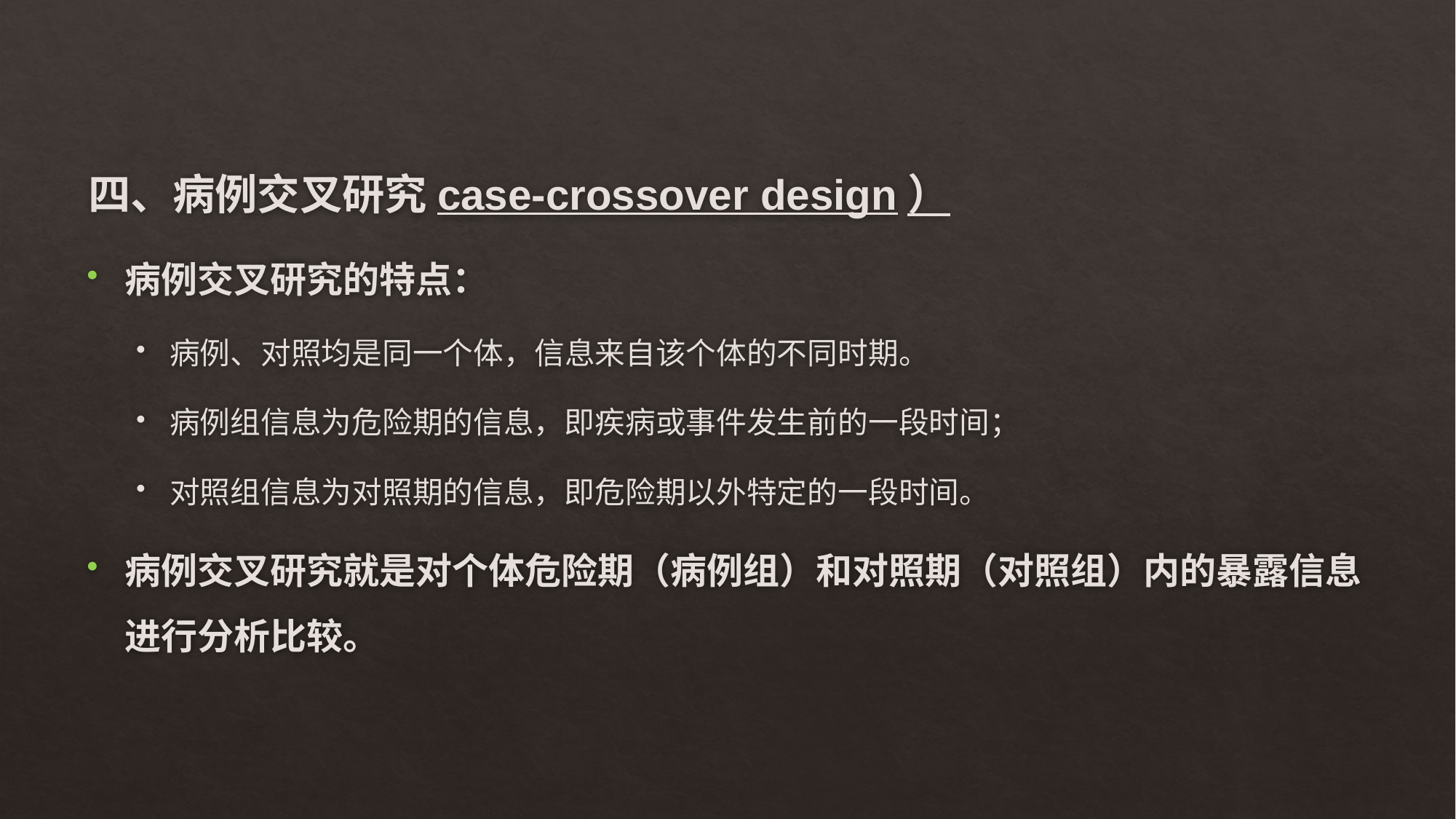

#
四、病例交叉研究case-crossover design）
病例交叉研究的特点：
病例、对照均是同一个体，信息来自该个体的不同时期。
病例组信息为危险期的信息，即疾病或事件发生前的一段时间；
对照组信息为对照期的信息，即危险期以外特定的一段时间。
病例交叉研究就是对个体危险期（病例组）和对照期（对照组）内的暴露信息进行分析比较。